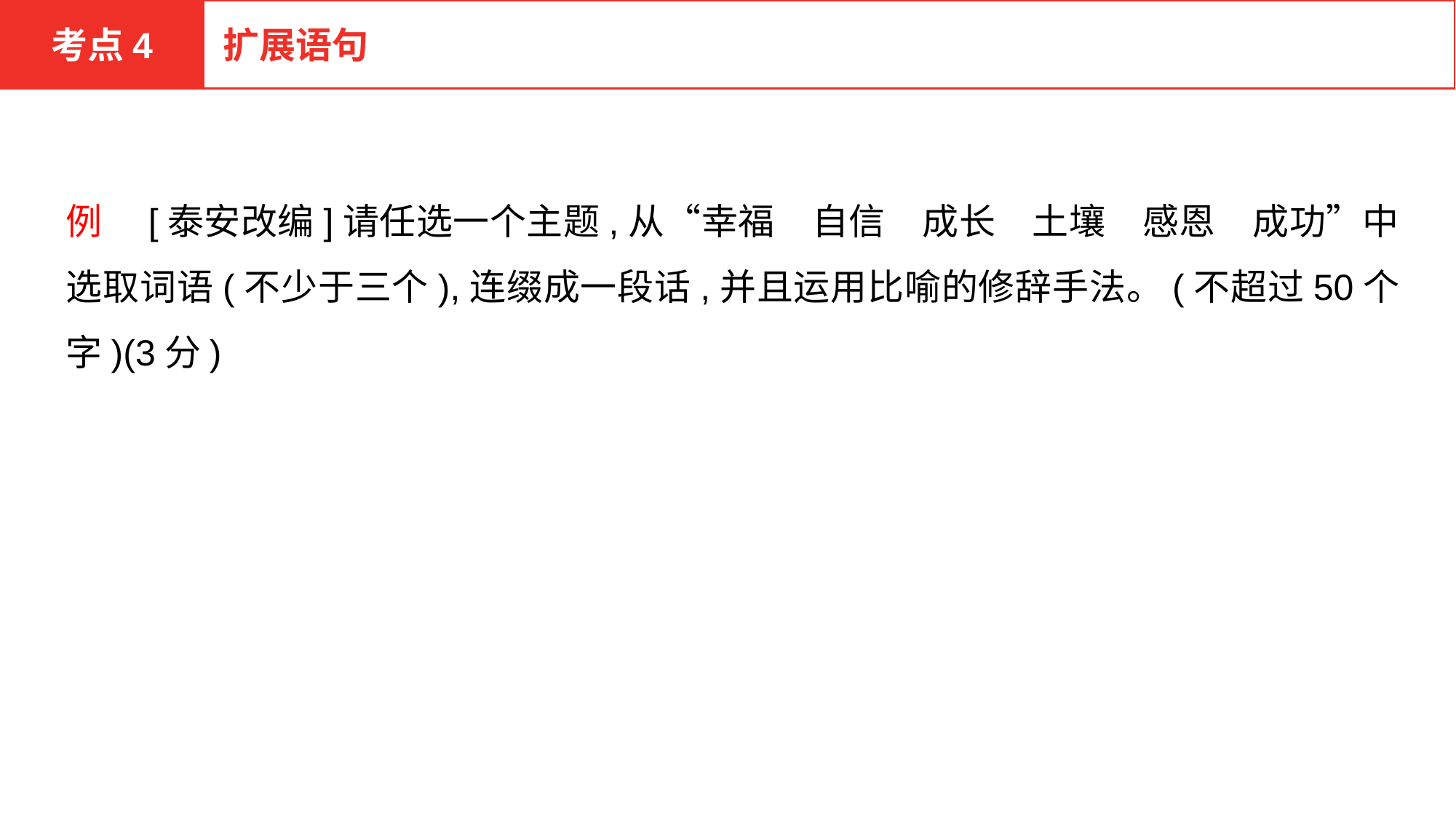

考点4
扩展语句

例　[泰安改编]请任选一个主题,从“幸福　自信　成长　土壤　感恩　成功”中选取词语(不少于三个),连缀成一段话,并且运用比喻的修辞手法。(不超过50个字)(3分)